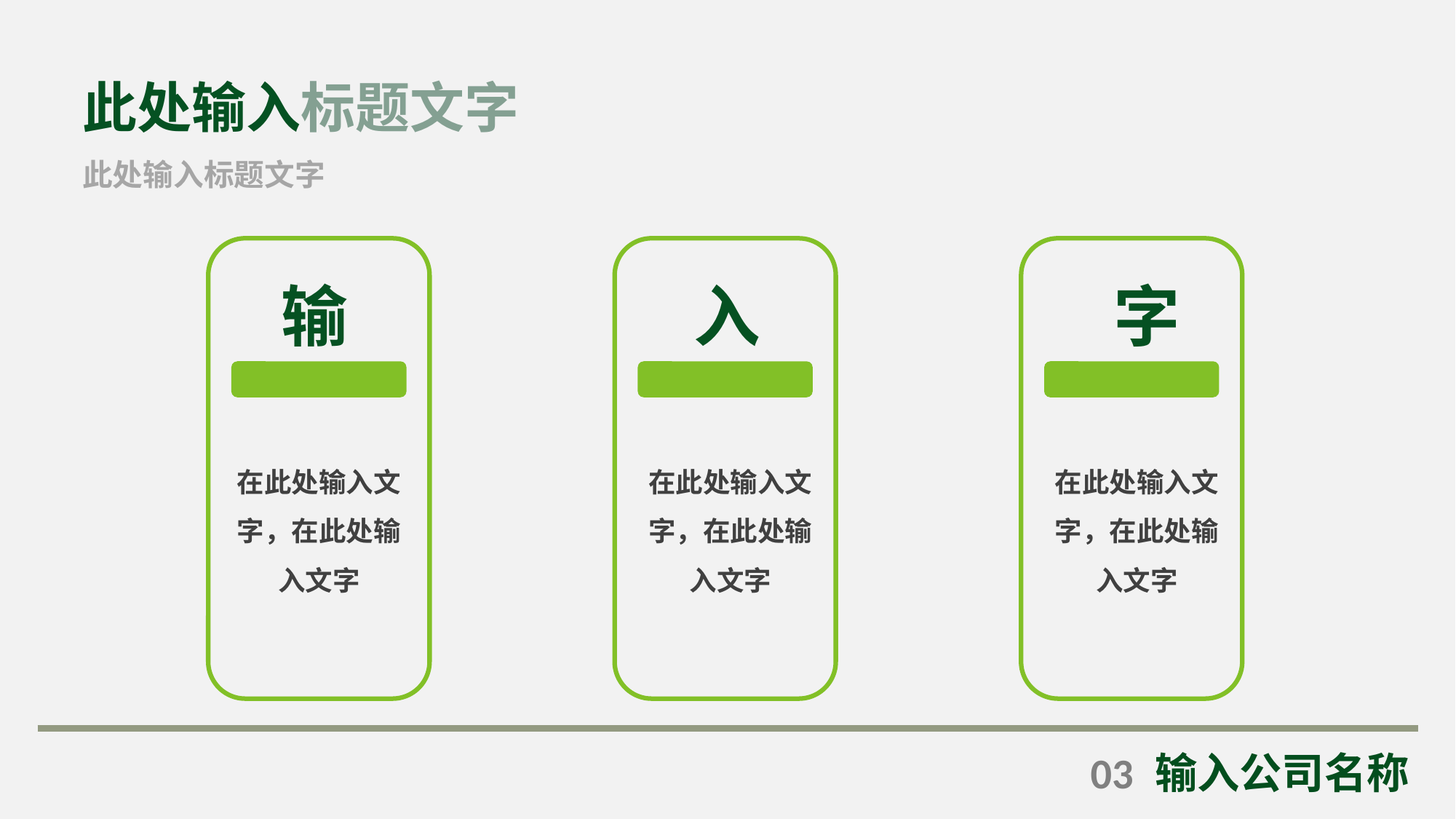

此处输入标题文字
此处输入标题文字

输

在此处输入文字，在此处输入文字

入

在此处输入文字，在此处输入文字

字

在此处输入文字，在此处输入文字
03
输入公司名称